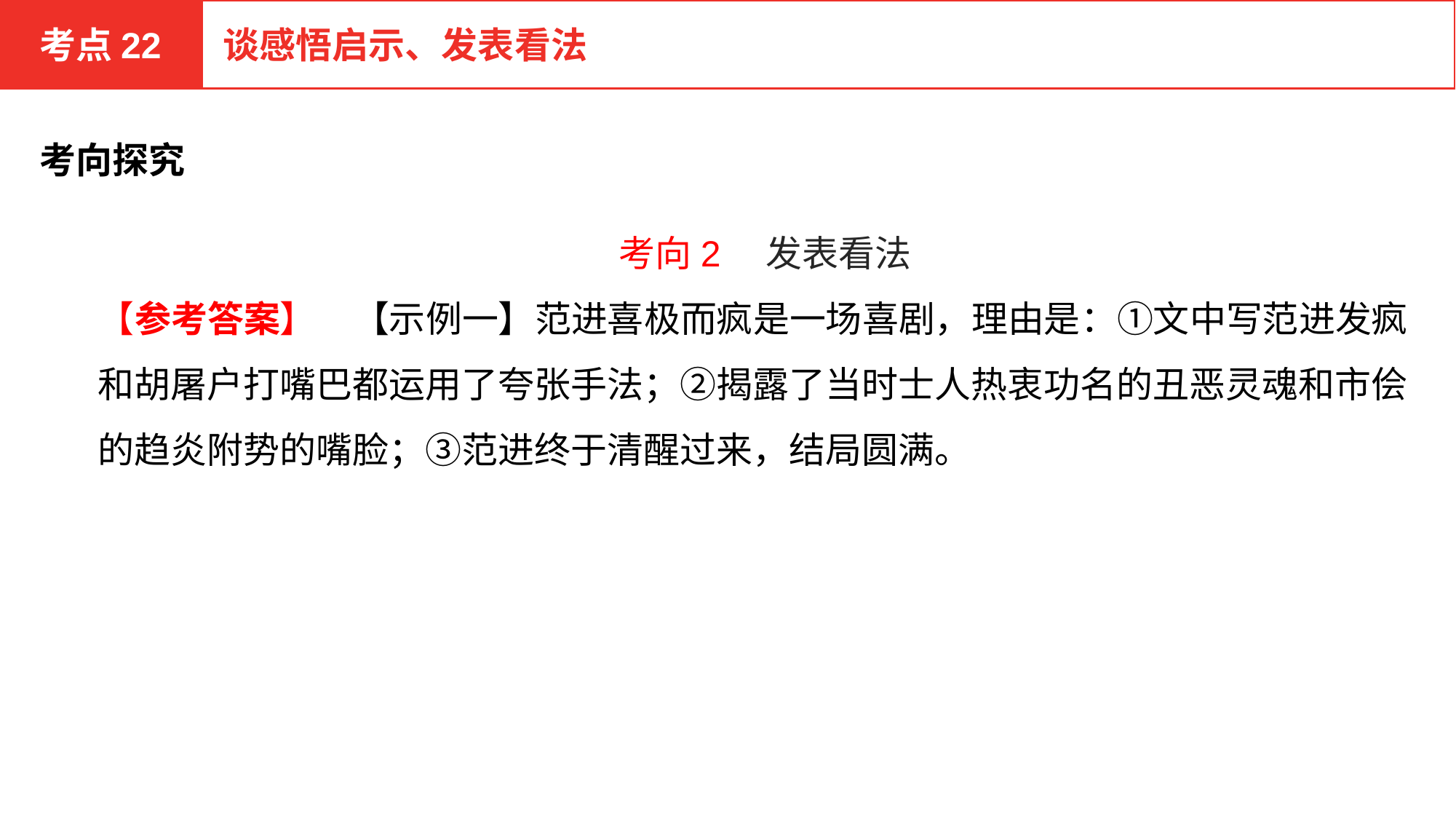

考点22
谈感悟启示、发表看法
考向探究

考向2　发表看法
【参考答案】　【示例一】范进喜极而疯是一场喜剧，理由是：①文中写范进发疯和胡屠户打嘴巴都运用了夸张手法；②揭露了当时士人热衷功名的丑恶灵魂和市侩的趋炎附势的嘴脸；③范进终于清醒过来，结局圆满。